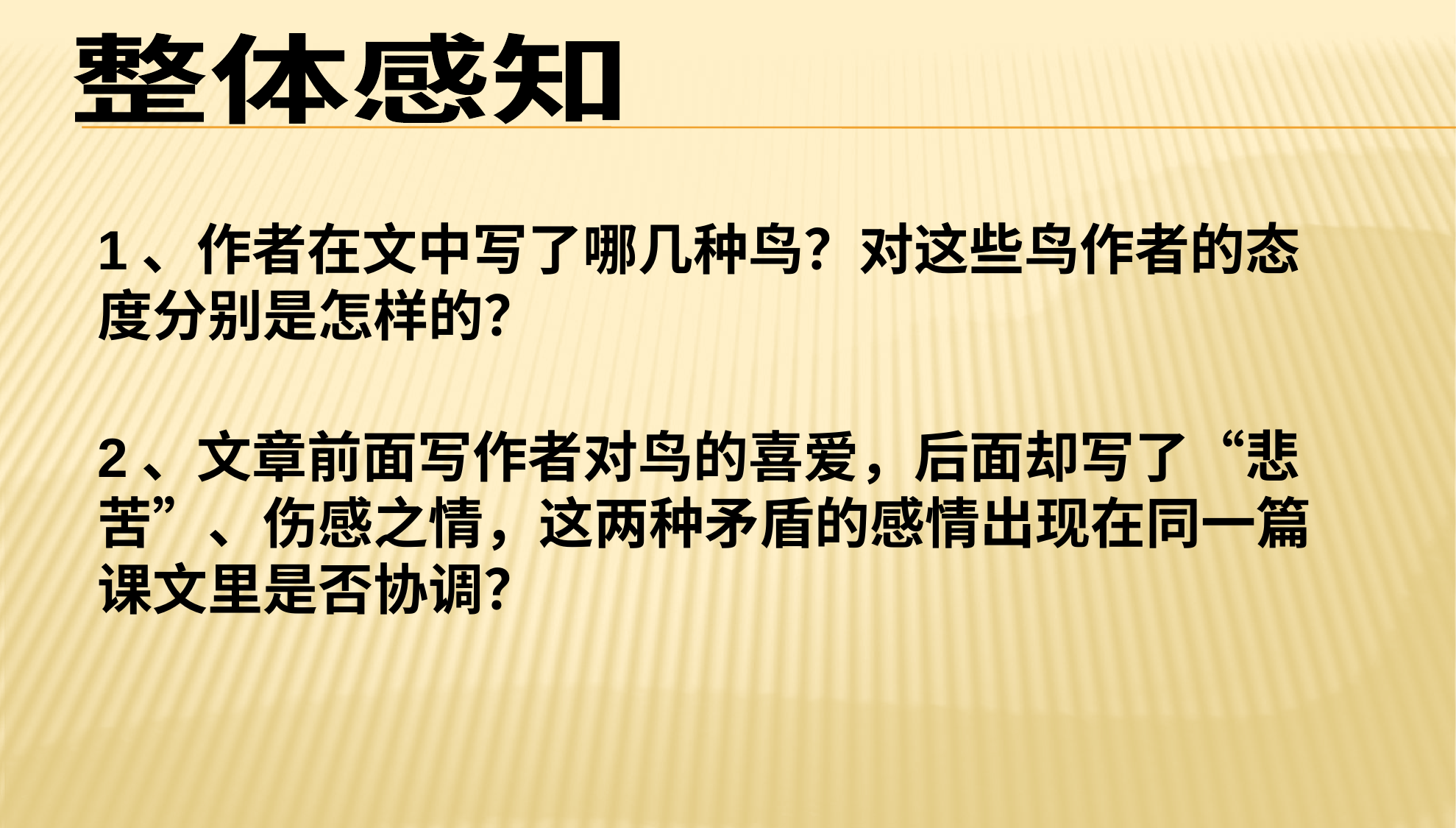

整体感知
1、作者在文中写了哪几种鸟？对这些鸟作者的态度分别是怎样的？
2、文章前面写作者对鸟的喜爱，后面却写了“悲苦”、伤感之情，这两种矛盾的感情出现在同一篇课文里是否协调？